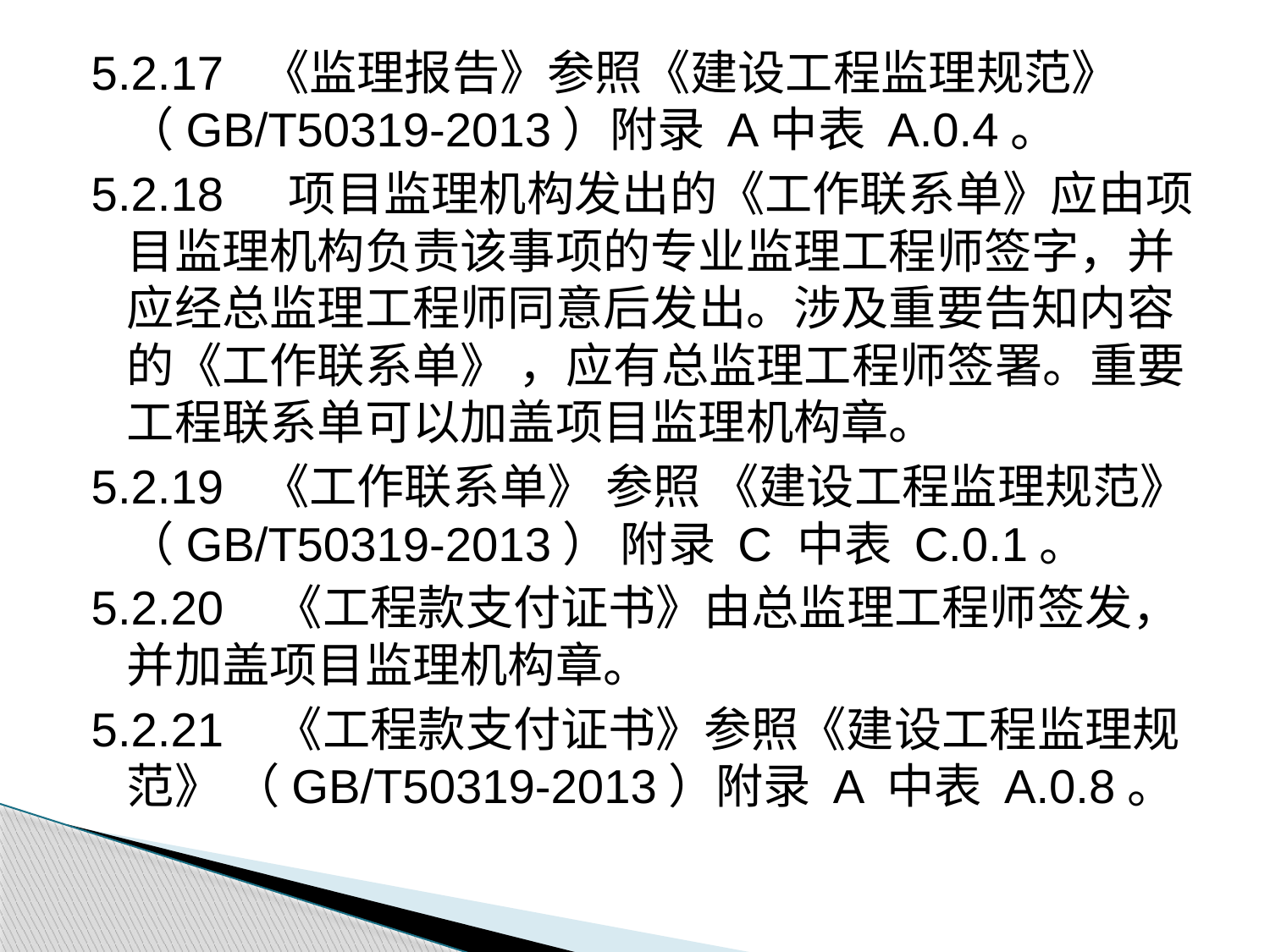

5.2.17  《监理报告》参照《建设工程监理规范》 （GB/T50319-2013）附录 A中表 A.0.4。
5.2.18    项目监理机构发出的《工作联系单》应由项目监理机构负责该事项的专业监理工程师签字，并应经总监理工程师同意后发出。涉及重要告知内容的《工作联系单》 ，应有总监理工程师签署。重要工程联系单可以加盖项目监理机构章。
5.2.19  《工作联系单》 参照 《建设工程监理规范》 （GB/T50319-2013） 附录 C 中表 C.0.1。
5.2.20   《工程款支付证书》由总监理工程师签发，并加盖项目监理机构章。
5.2.21   《工程款支付证书》参照《建设工程监理规范》 （GB/T50319-2013）附录 A 中表 A.0.8。